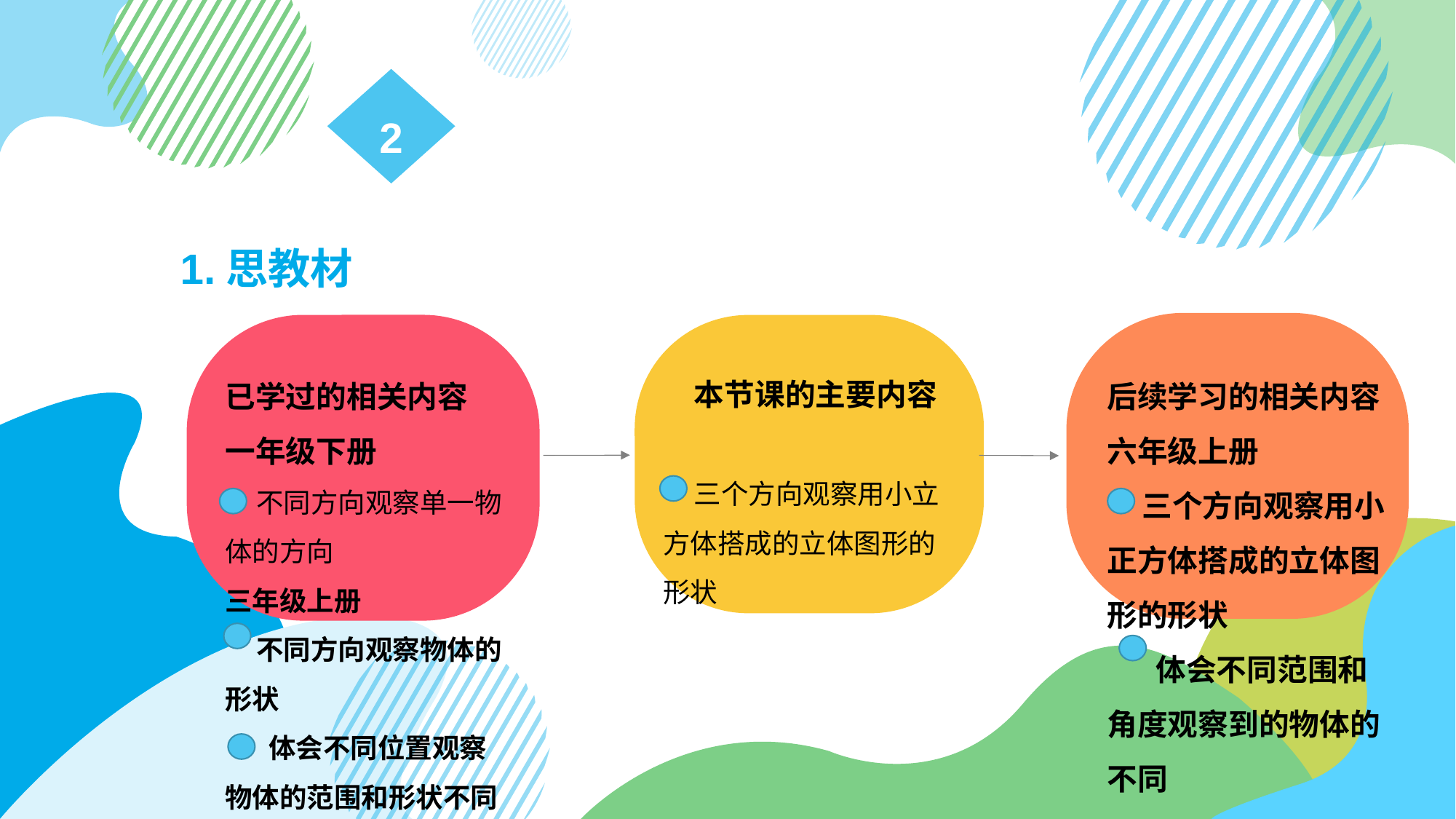

#
2
1.思教材

    本节课的主要内容

    三个方向观察用小立方体搭成的立体图形的形状
已学过的相关内容
一年级下册
    不同方向观察单一物体的方向
三年级上册
    不同方向观察物体的形状
      体会不同位置观察物体的范围和形状不同

后续学习的相关内容
六年级上册
    三个方向观察用小正方体搭成的立体图形的形状
      体会不同范围和角度观察到的物体的不同